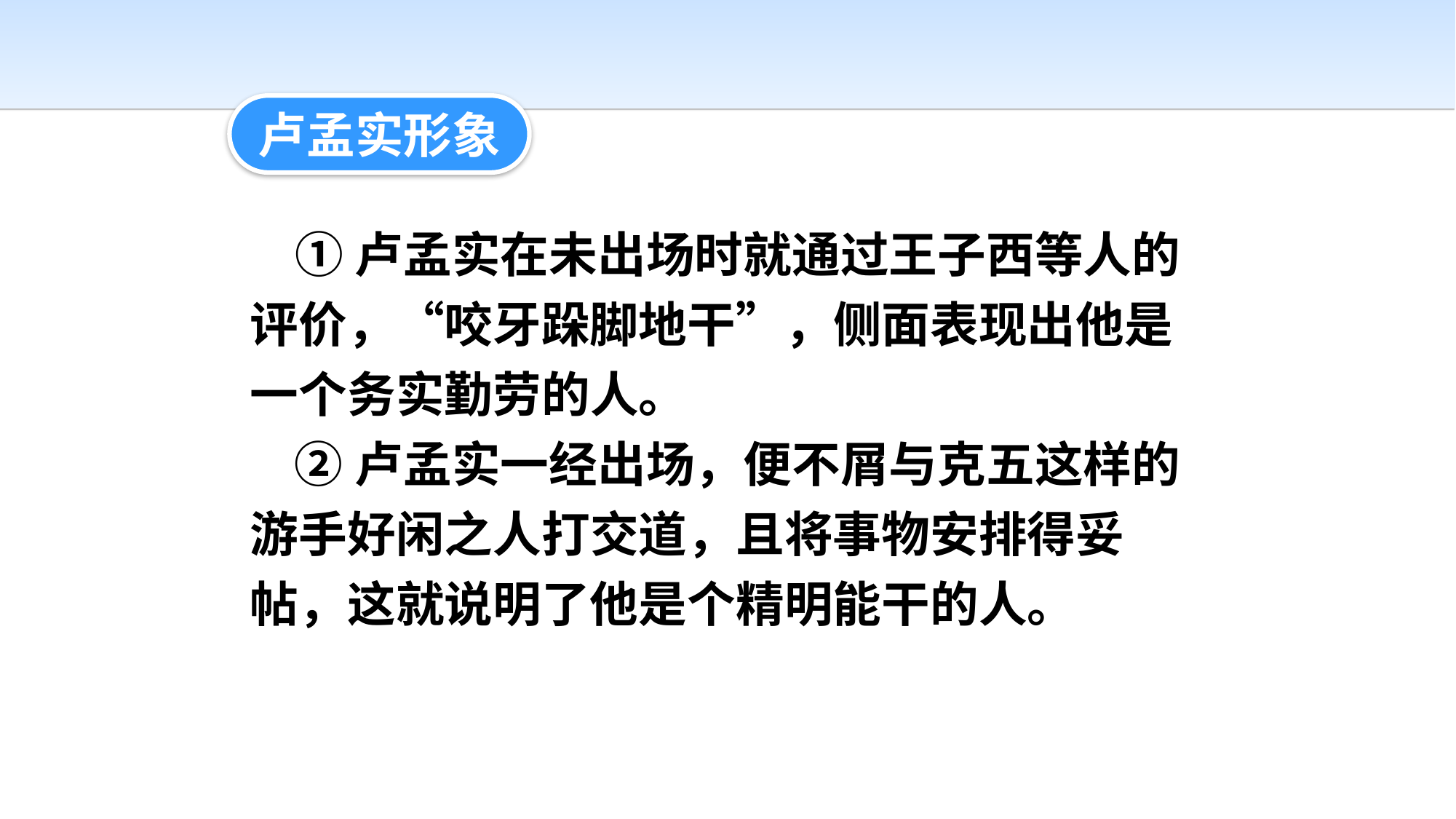

卢孟实形象
    ①卢孟实在未出场时就通过王子西等人的评价，“咬牙跺脚地干”，侧面表现出他是一个务实勤劳的人。
    ②卢孟实一经出场，便不屑与克五这样的游手好闲之人打交道，且将事物安排得妥帖，这就说明了他是个精明能干的人。